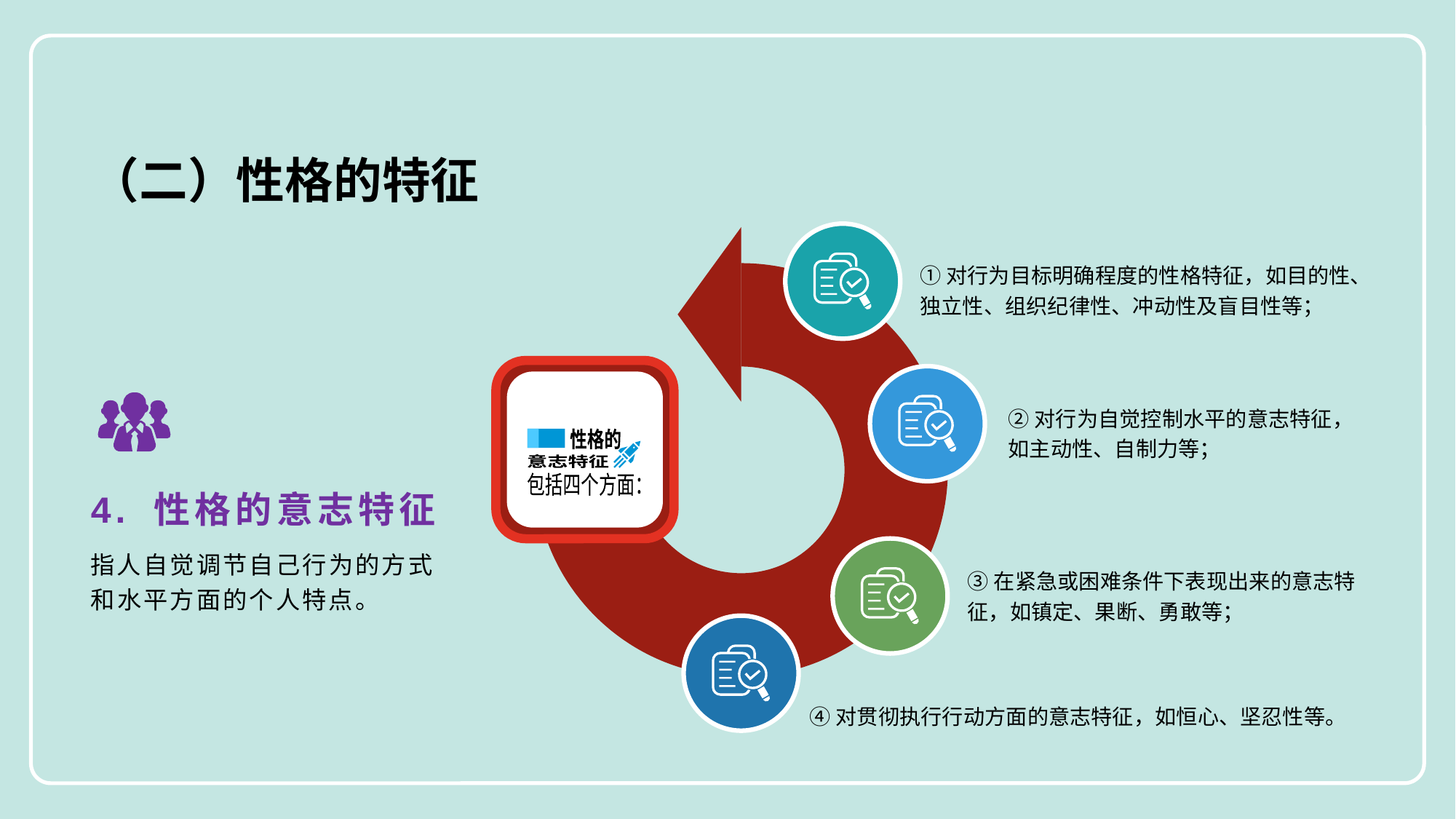

（二）性格的特征

①对行为目标明确程度的性格特征，如目的性、独立性、组织纪律性、冲动性及盲目性等；

②对行为自觉控制水平的意志特征，如主动性、自制力等；

性格的

意志特征
4. 性格的意志特征
包括四个方面：
③在紧急或困难条件下表现出来的意志特征，如镇定、果断、勇敢等；

指人自觉调节自己行为的方式和水平方面的个人特点。

④对贯彻执行行动方面的意志特征，如恒心、坚忍性等。